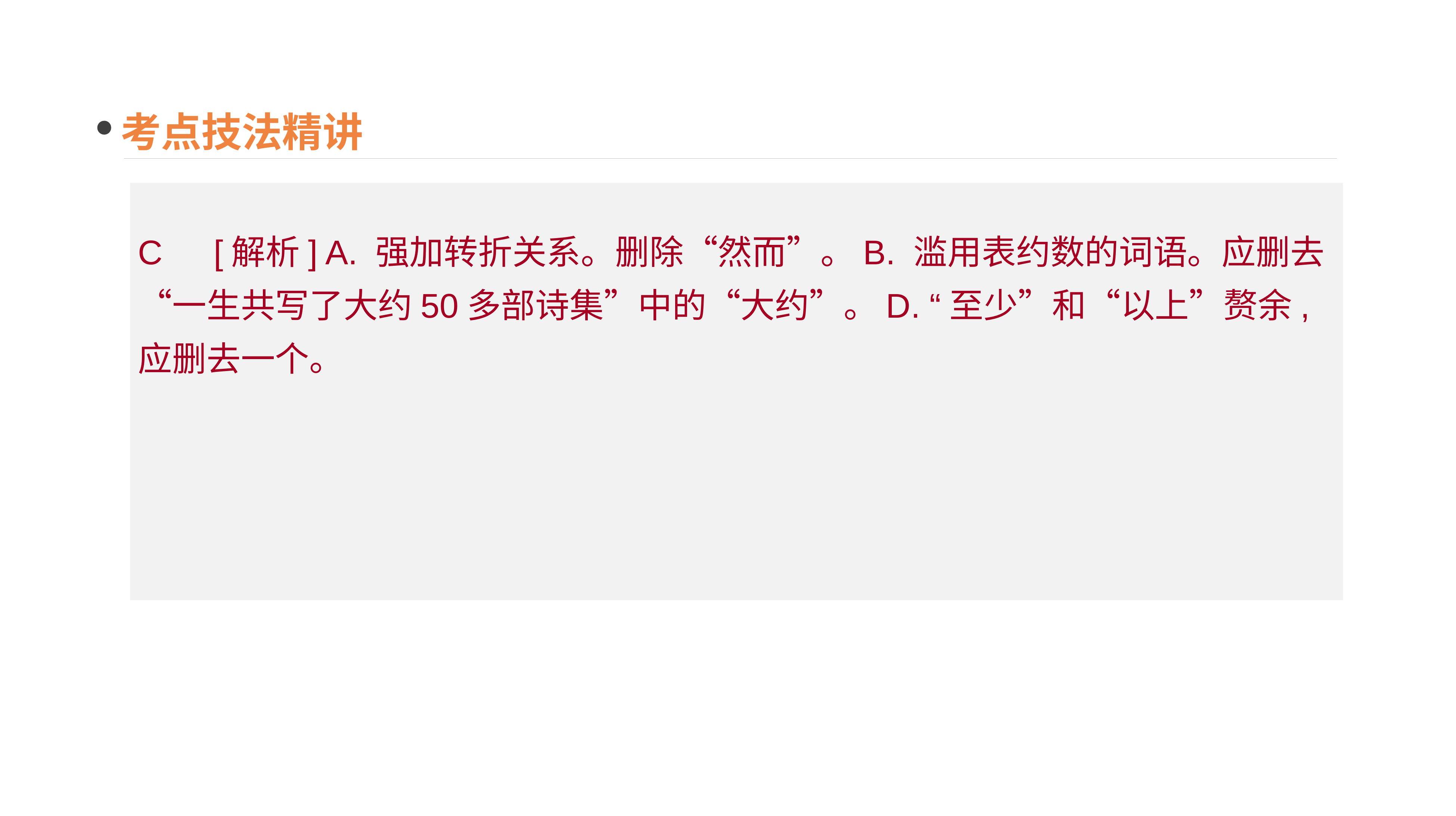

考点技法精讲

C　[解析] A. 强加转折关系。删除“然而”。B. 滥用表约数的词语。应删去“一生共写了大约50多部诗集”中的“大约”。D. “至少”和“以上”赘余,应删去一个。